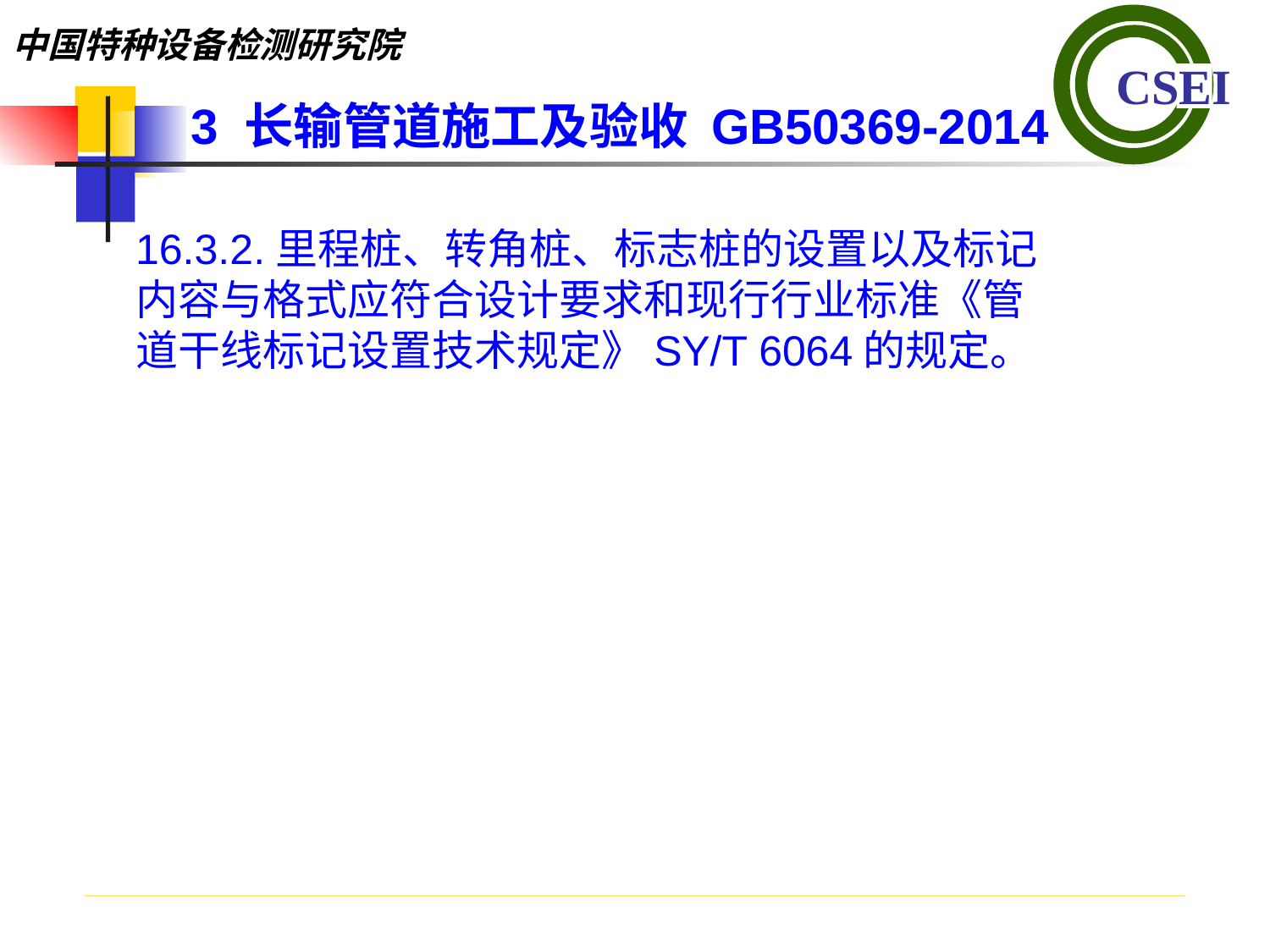

3 长输管道施工及验收 GB50369-2014
16.3.2.里程桩、转角桩、标志桩的设置以及标记内容与格式应符合设计要求和现行行业标准《管道干线标记设置技术规定》SY/T 6064的规定。